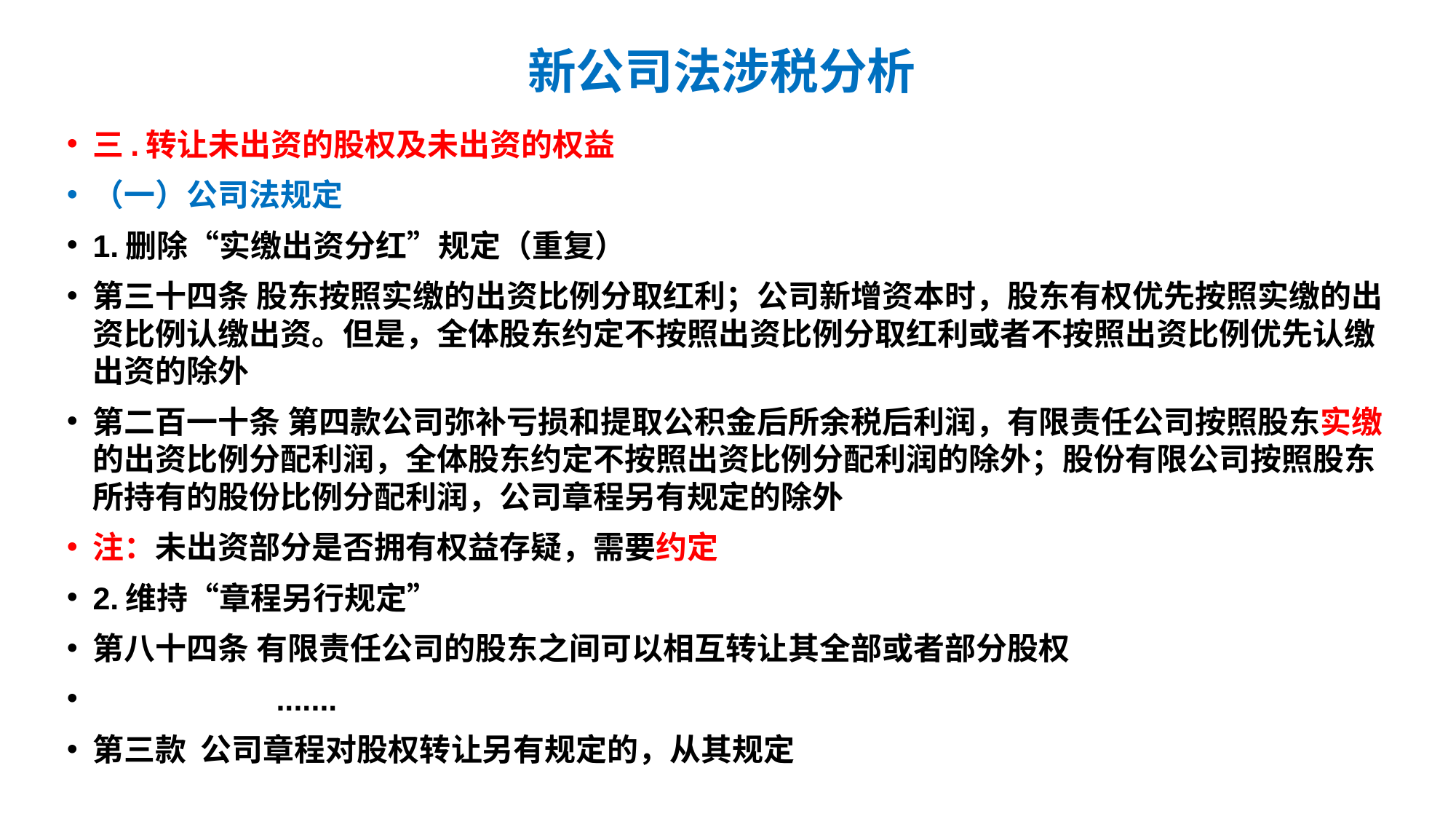

# 新公司法涉税分析
三.转让未出资的股权及未出资的权益
（一）公司法规定
1.删除“实缴出资分红”规定（重复）
第三十四条 股东按照实缴的出资比例分取红利；公司新增资本时，股东有权优先按照实缴的出资比例认缴出资。但是，全体股东约定不按照出资比例分取红利或者不按照出资比例优先认缴出资的除外
第二百一十条 第四款公司弥补亏损和提取公积金后所余税后利润，有限责任公司按照股东实缴的出资比例分配利润，全体股东约定不按照出资比例分配利润的除外；股份有限公司按照股东所持有的股份比例分配利润，公司章程另有规定的除外
注：未出资部分是否拥有权益存疑，需要约定
2.维持“章程另行规定”
第八十四条 有限责任公司的股东之间可以相互转让其全部或者部分股权
                     .......
第三款  公司章程对股权转让另有规定的，从其规定